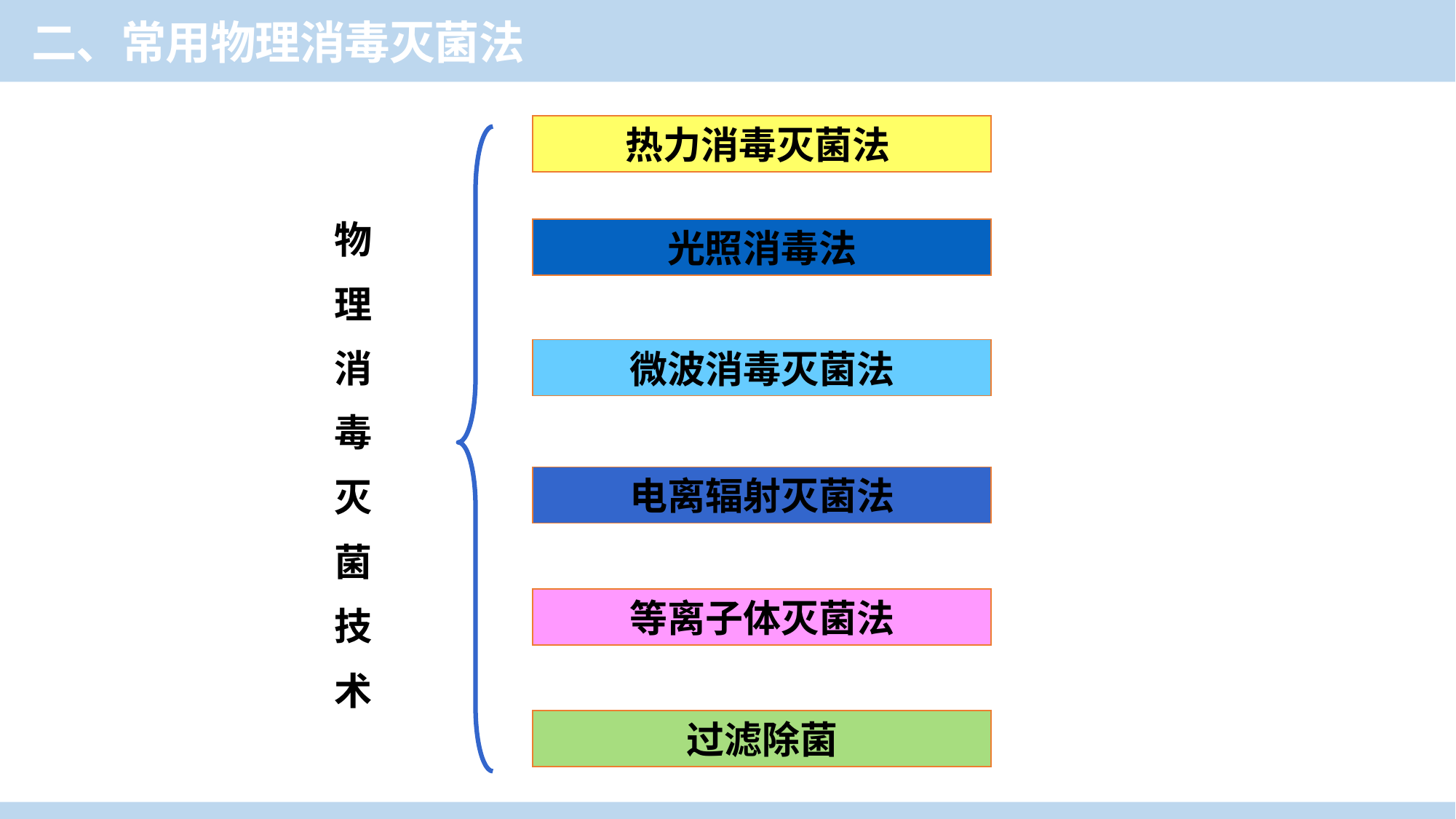

二、常用物理消毒灭菌法
热力消毒灭菌法

物
理
消
毒
灭
菌
技
术
光照消毒法
微波消毒灭菌法
电离辐射灭菌法
等离子体灭菌法
过滤除菌